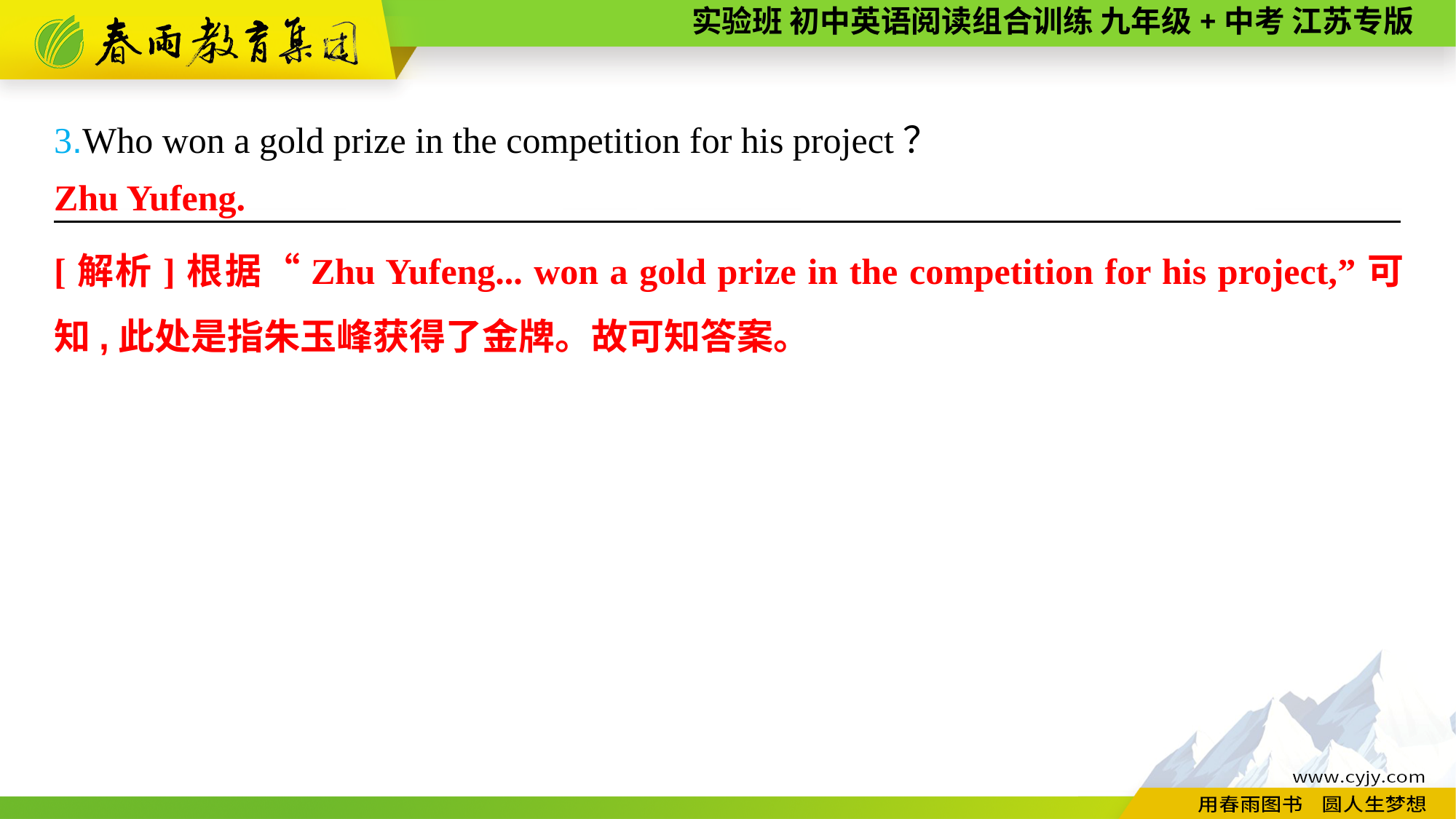

3.Who won a gold prize in the competition for his project？
————————                        ——  ————                                                  ————
Zhu Yufeng.
[解析]根据“Zhu Yufeng... won a gold prize in the competition for his project,”可知,此处是指朱玉峰获得了金牌。故可知答案。